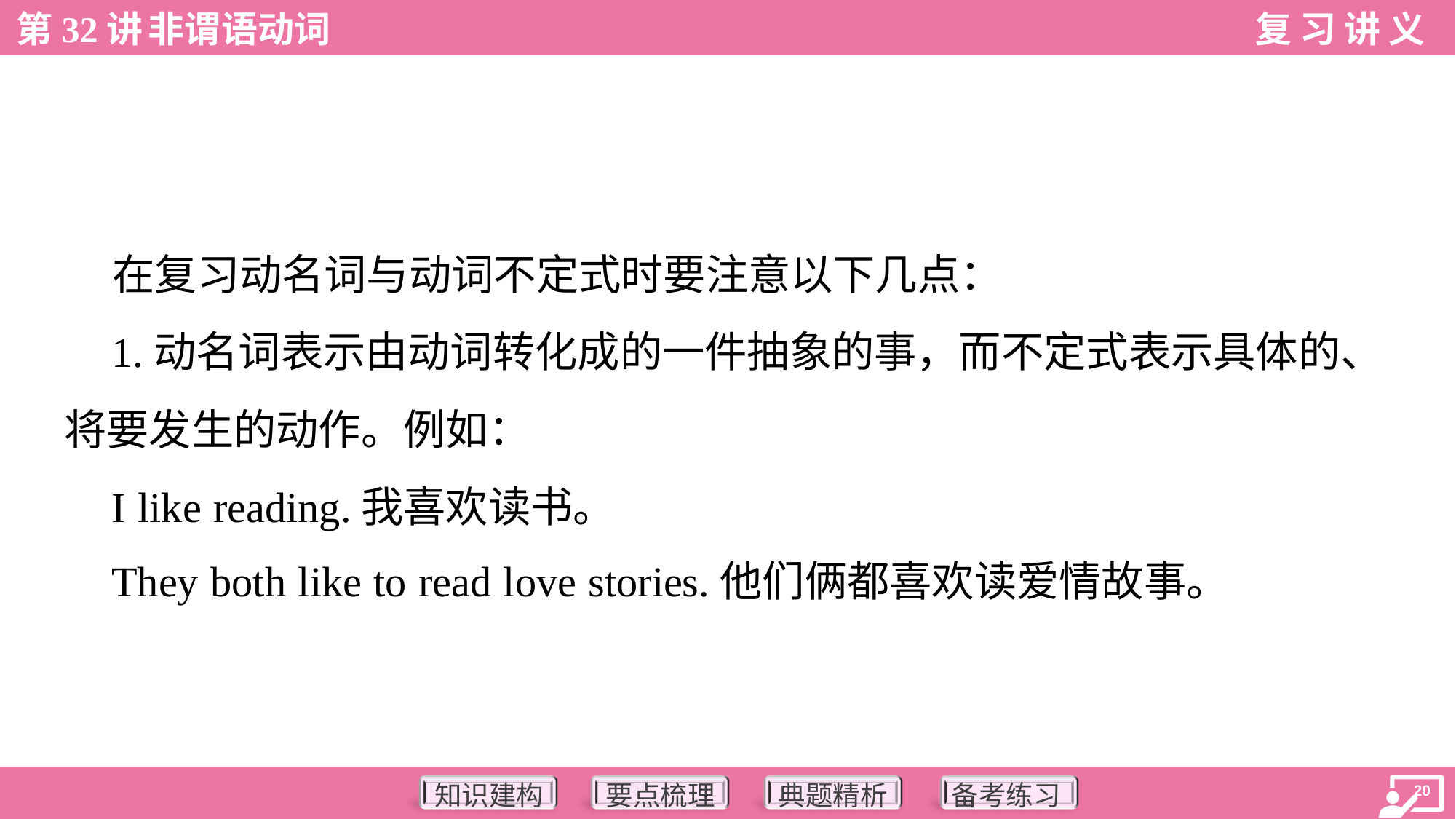

在复习动名词与动词不定式时要注意以下几点：
    1.动名词表示由动词转化成的一件抽象的事，而不定式表示具体的、
将要发生的动作。例如：
    I like reading.我喜欢读书。
    They both like to read love stories.他们俩都喜欢读爱情故事。